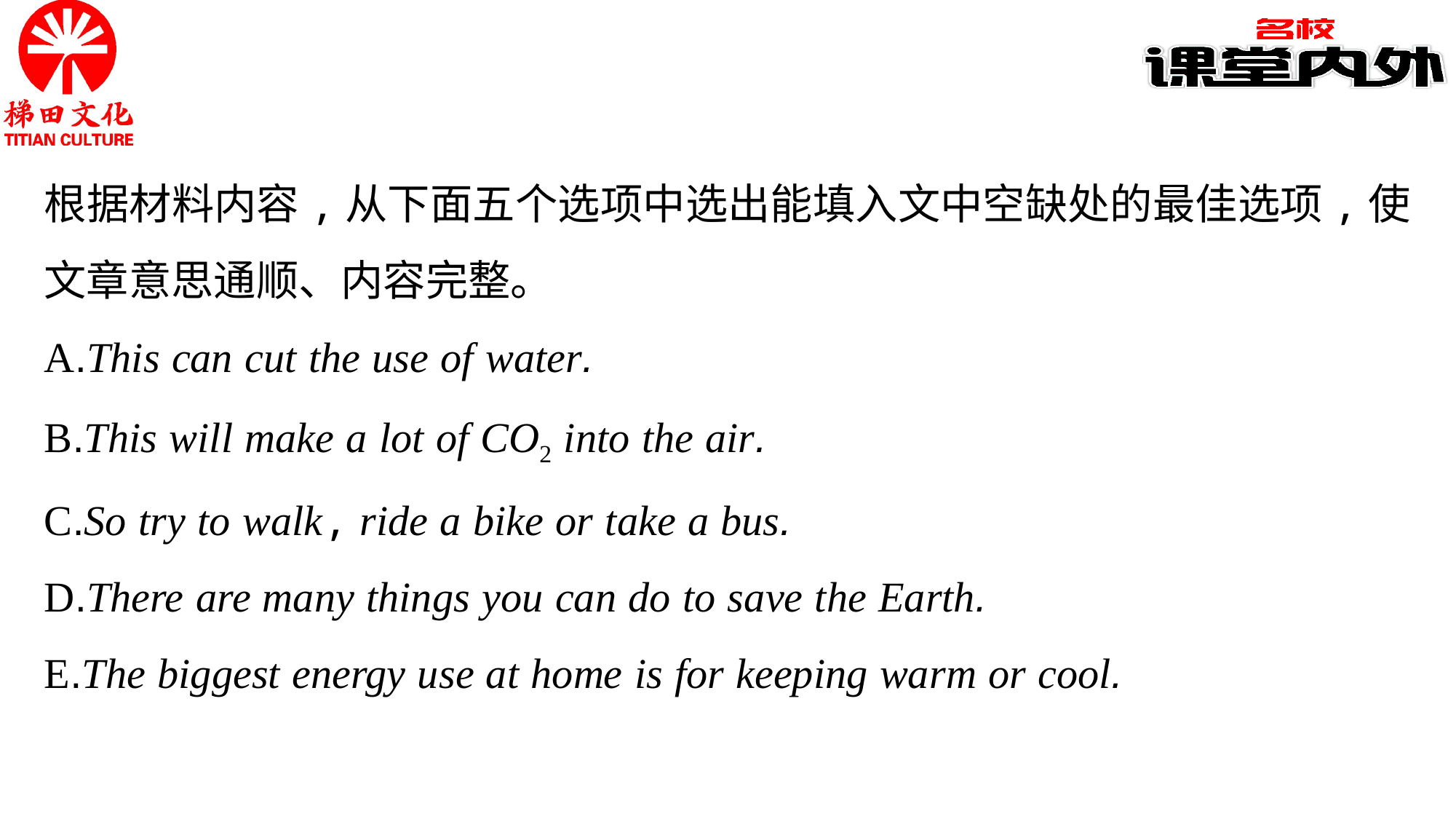

根据材料内容,从下面五个选项中选出能填入文中空缺处的最佳选项,使文章意思通顺、内容完整。
A.This can cut the use of water.
B.This will make a lot of CO2 into the air.
C.So try to walk, ride a bike or take a bus.
D.There are many things you can do to save the Earth.
E.The biggest energy use at home is for keeping warm or cool.